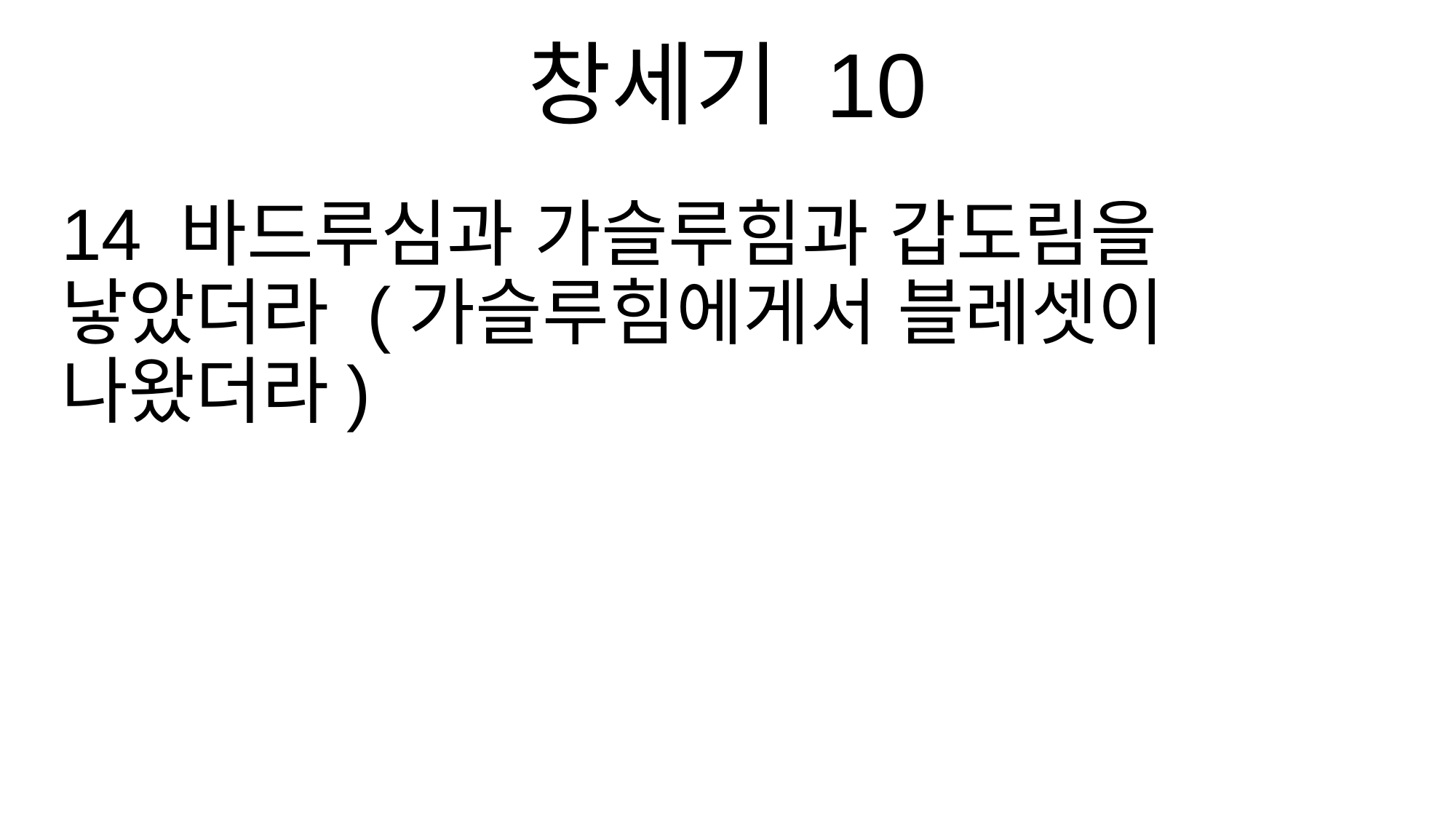

창세기 10
14 바드루심과 가슬루힘과 갑도림을 낳았더라 (가슬루힘에게서 블레셋이 나왔더라)